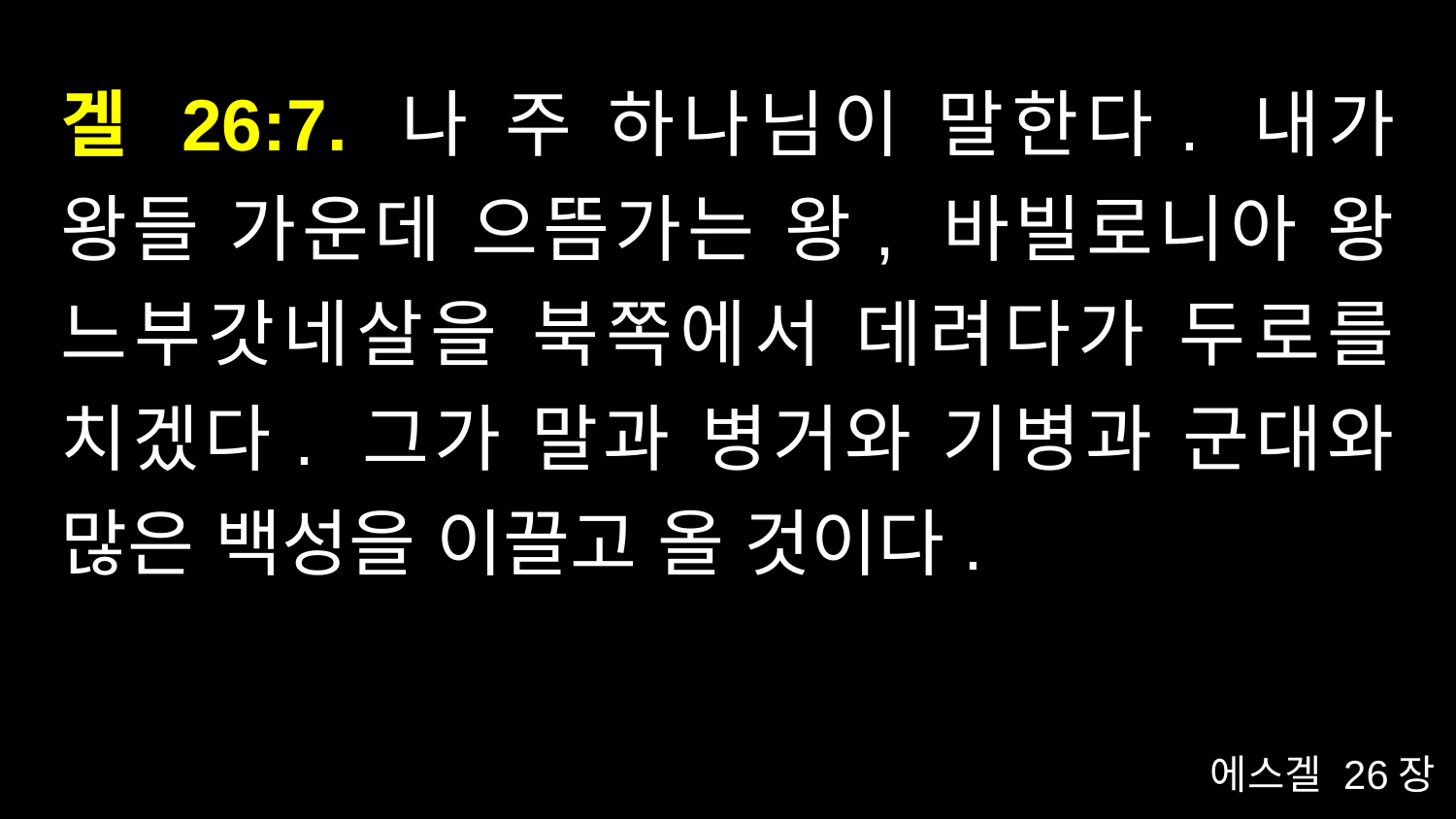

# 겔 26:7. 나 주 하나님이 말한다. 내가 왕들 가운데 으뜸가는 왕, 바빌로니아 왕 느부갓네살을 북쪽에서 데려다가 두로를 치겠다. 그가 말과 병거와 기병과 군대와 많은 백성을 이끌고 올 것이다.
에스겔 26장